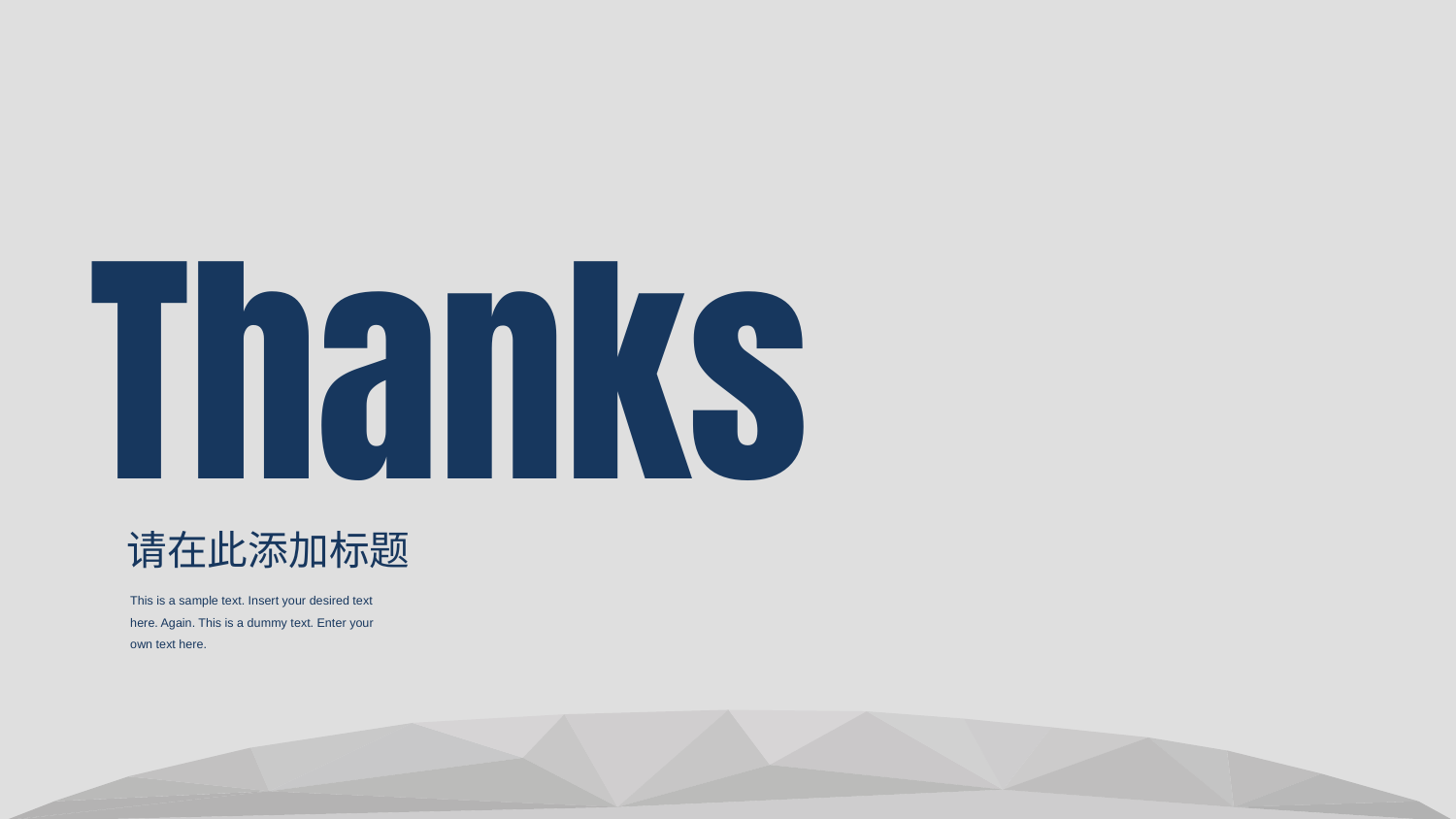

Thanks
请在此添加标题
This is a sample text. Insert your desired text here. Again. This is a dummy text. Enter your own text here.